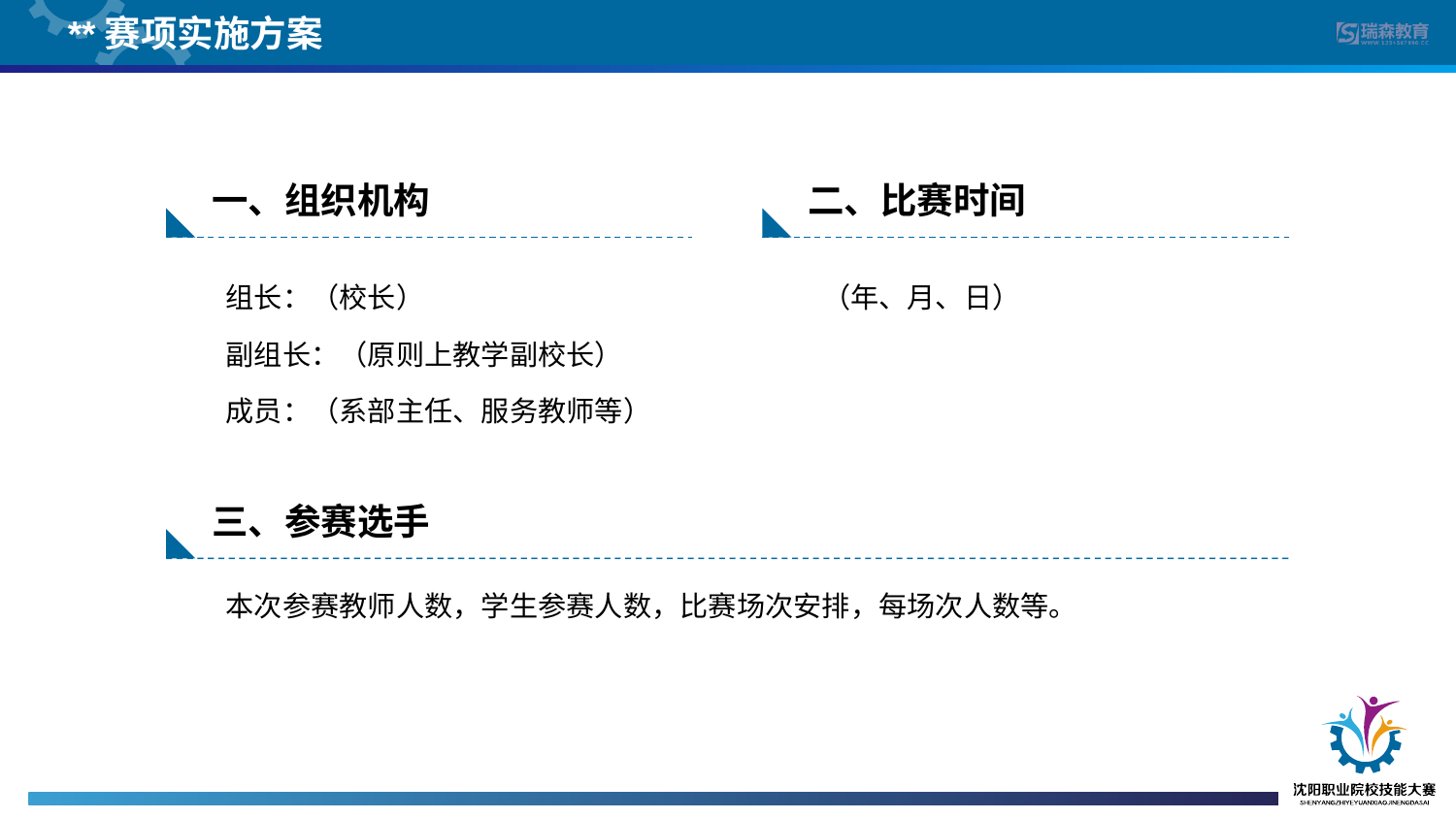

**赛项实施方案
一、组织机构
二、比赛时间

组长：（校长）
副组长：（原则上教学副校长）
成员：（系部主任、服务教师等）
（年、月、日）
三、参赛选手

本次参赛教师人数，学生参赛人数，比赛场次安排，每场次人数等。